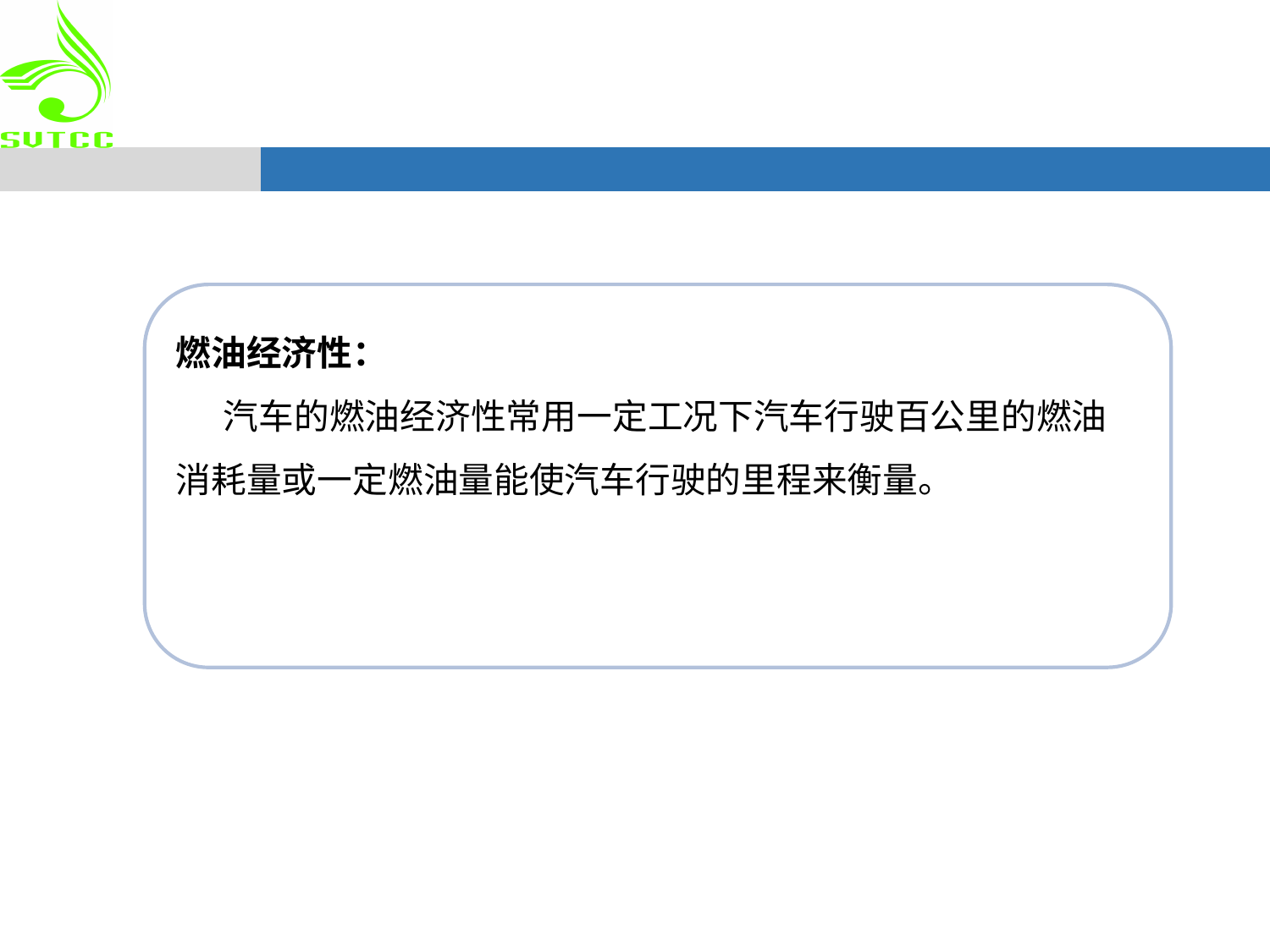

燃油经济性：
     汽车的燃油经济性常用一定工况下汽车行驶百公里的燃油消耗量或一定燃油量能使汽车行驶的里程来衡量。